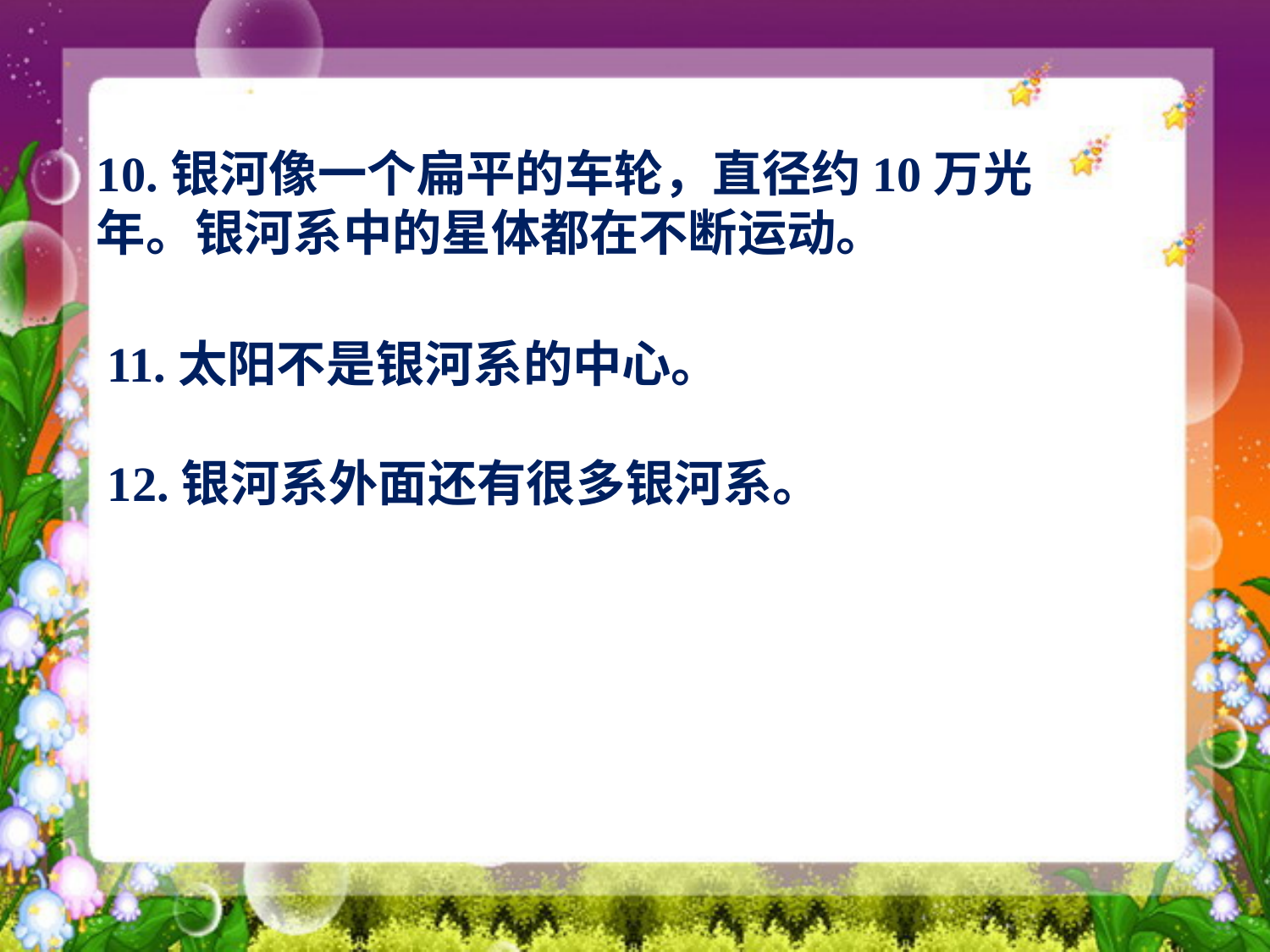

10.银河像一个扁平的车轮，直径约10万光年。银河系中的星体都在不断运动。

11.太阳不是银河系的中心。
12.银河系外面还有很多银河系。